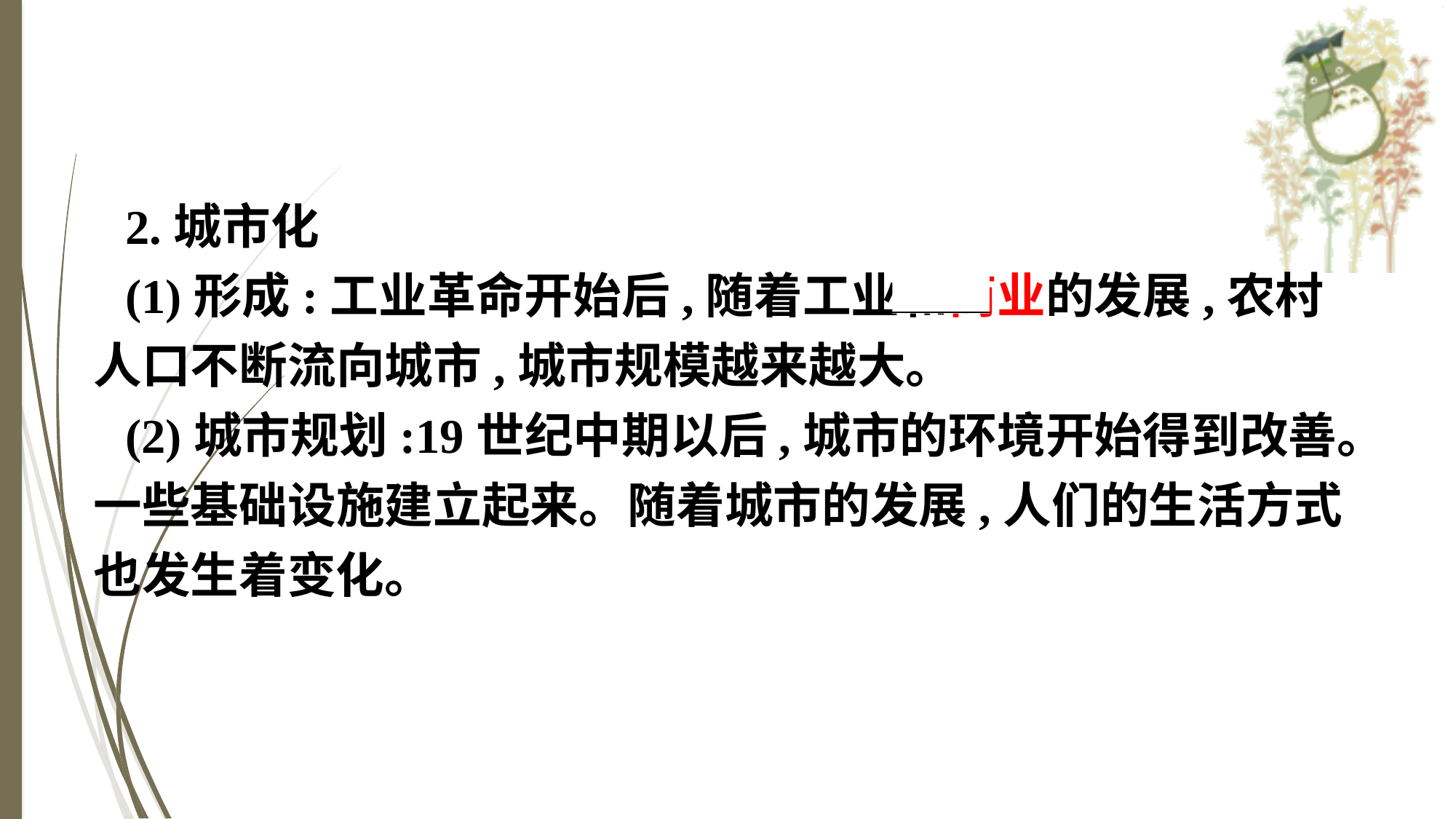

2.城市化
(1)形成:工业革命开始后,随着工业和商业的发展,农村人口不断流向城市,城市规模越来越大。
(2)城市规划:19世纪中期以后,城市的环境开始得到改善。一些基础设施建立起来。随着城市的发展,人们的生活方式也发生着变化。